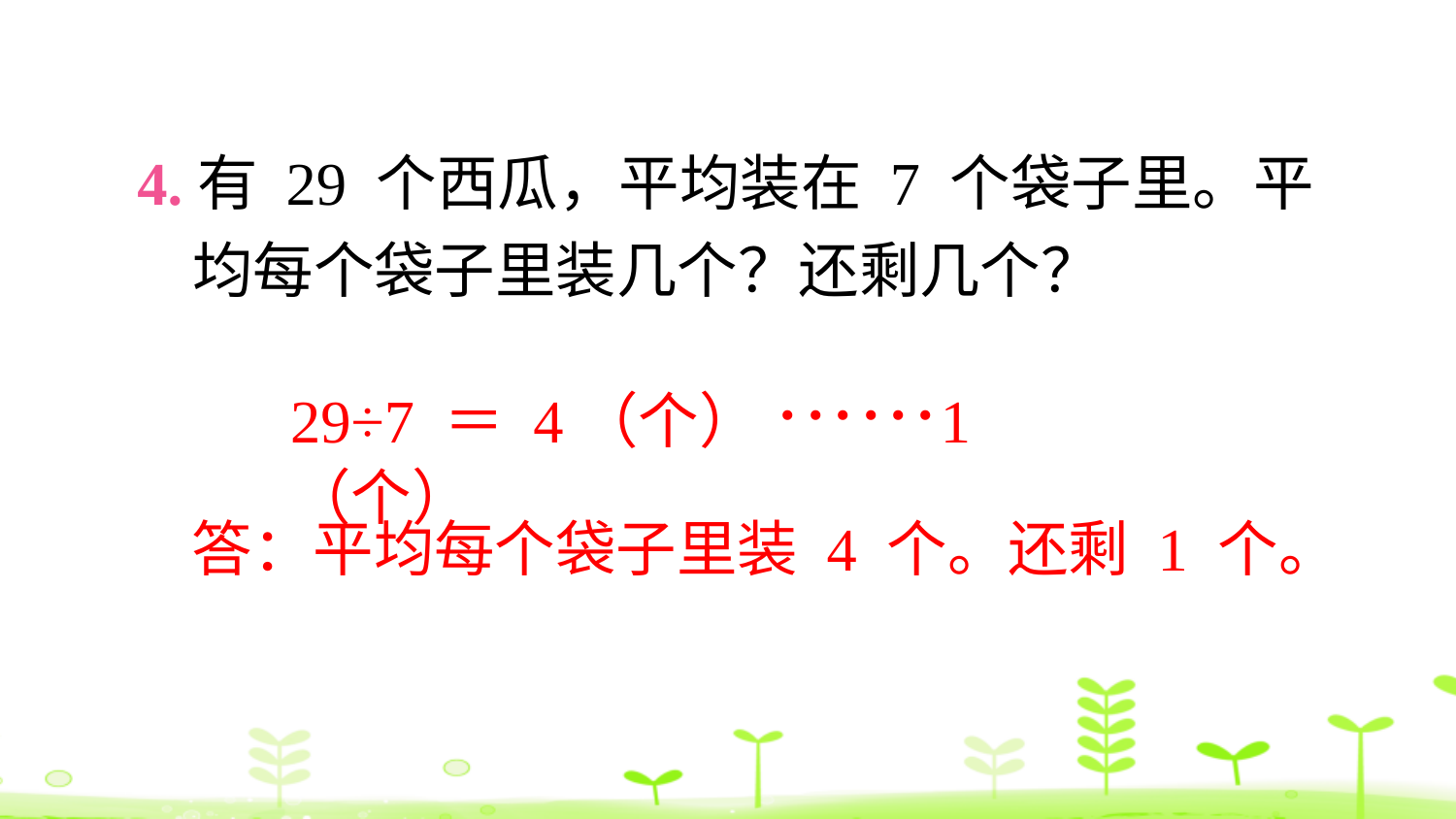

4.有 29 个西瓜，平均装在 7 个袋子里。平
   均每个袋子里装几个？还剩几个？
29÷7 ＝ 4（个）······1（个）
答：平均每个袋子里装 4 个。还剩 1 个。